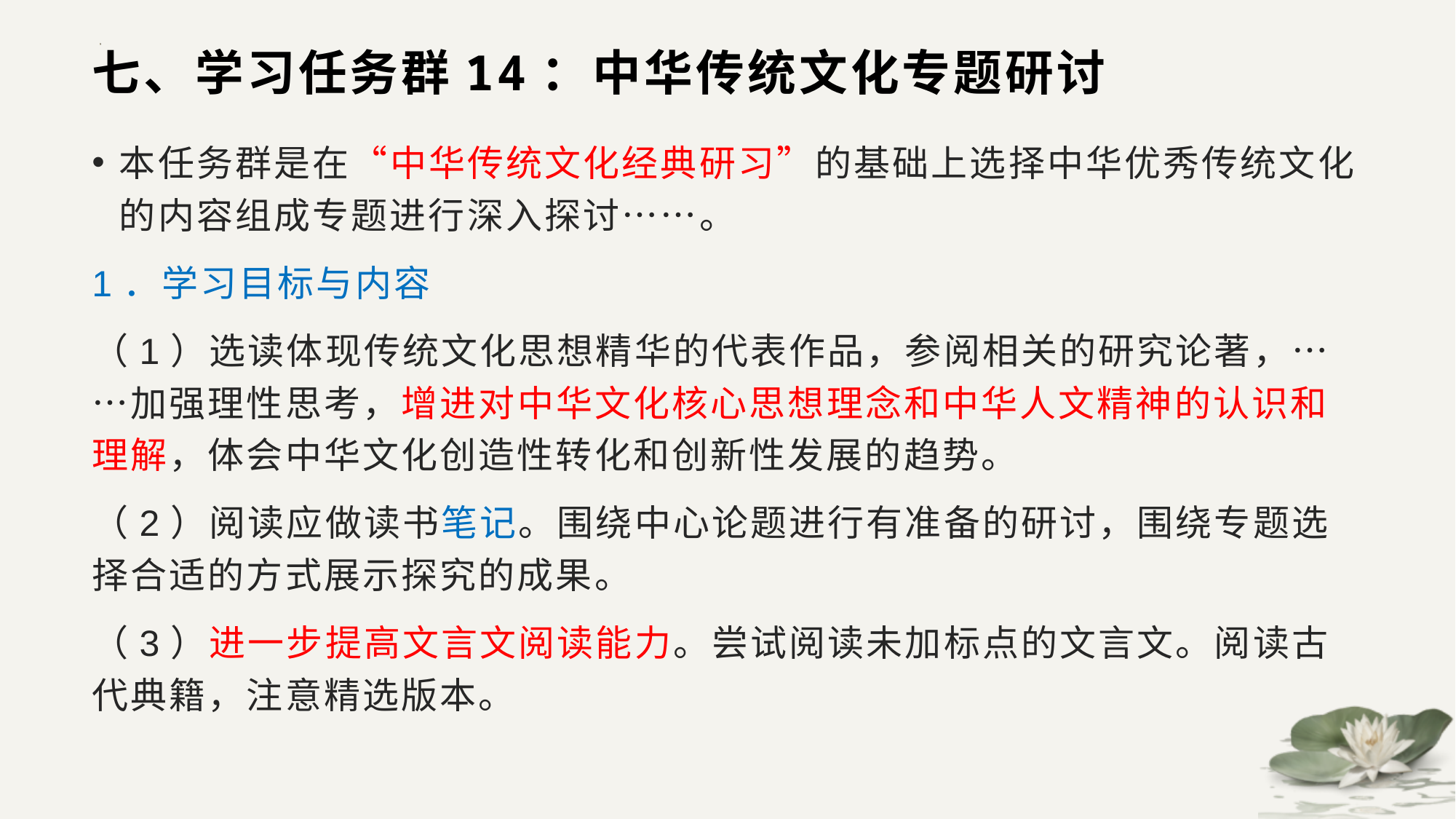

# 七、学习任务群14：中华传统文化专题研讨
本任务群是在“中华传统文化经典研习”的基础上选择中华优秀传统文化的内容组成专题进行深入探讨……。
1．学习目标与内容
（1）选读体现传统文化思想精华的代表作品，参阅相关的研究论著，……加强理性思考，增进对中华文化核心思想理念和中华人文精神的认识和理解，体会中华文化创造性转化和创新性发展的趋势。
（2）阅读应做读书笔记。围绕中心论题进行有准备的研讨，围绕专题选择合适的方式展示探究的成果。
（3）进一步提高文言文阅读能力。尝试阅读未加标点的文言文。阅读古代典籍，注意精选版本。